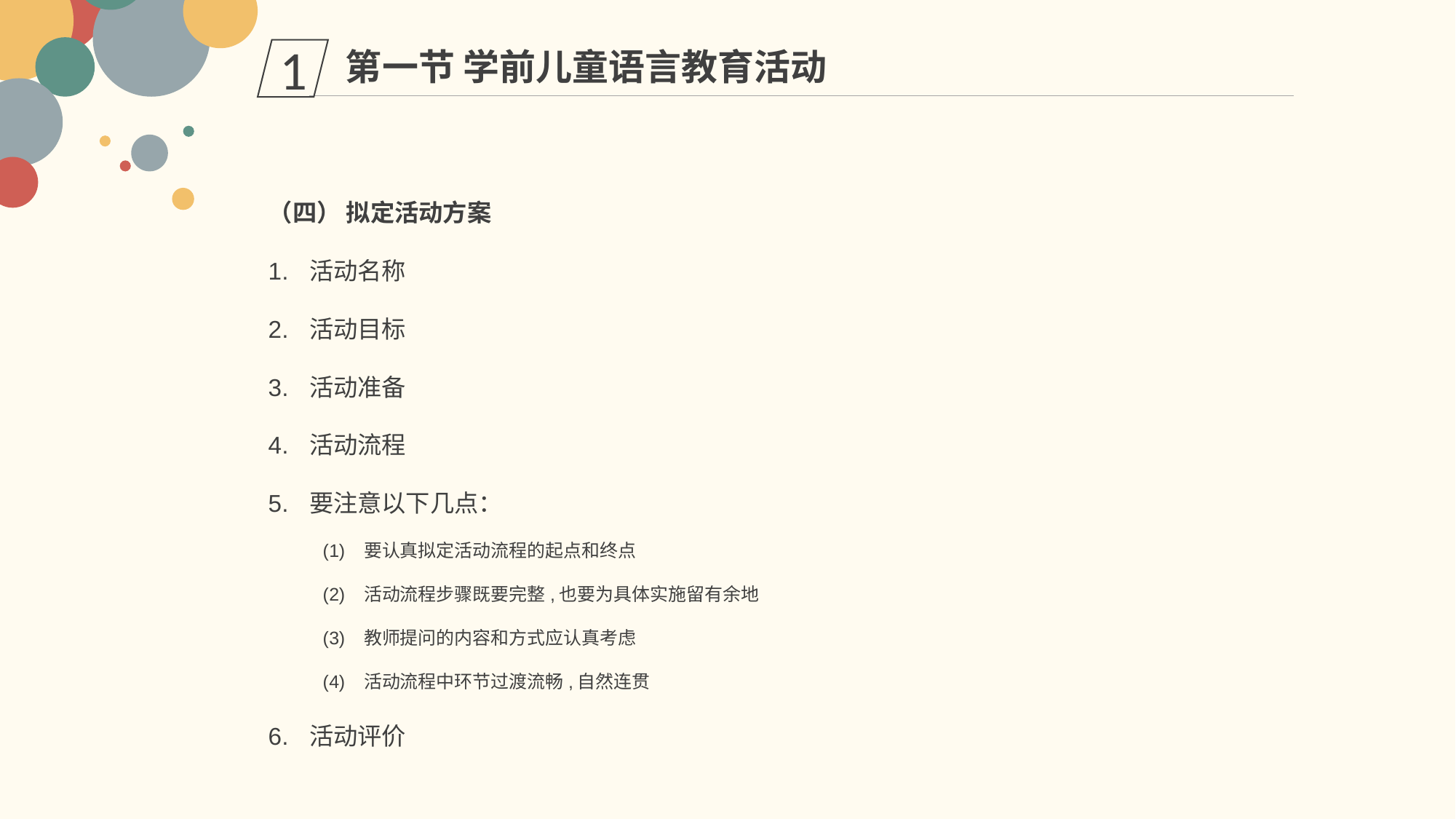

第一节 学前儿童语言教育活动
1
（四） 拟定活动方案
活动名称
活动目标
活动准备
活动流程
要注意以下几点：
要认真拟定活动流程的起点和终点
活动流程步骤既要完整,也要为具体实施留有余地
教师提问的内容和方式应认真考虑
活动流程中环节过渡流畅,自然连贯
活动评价